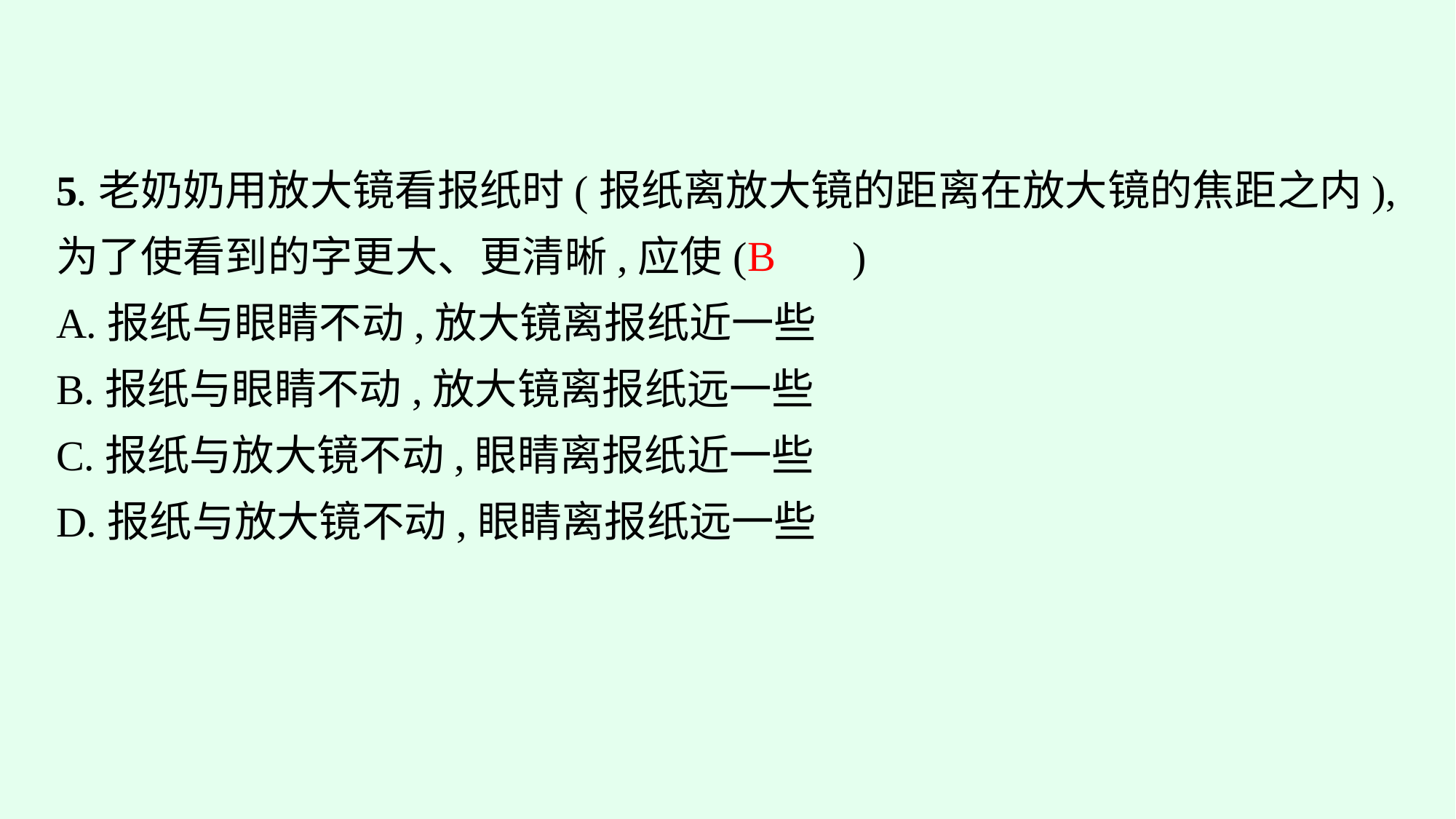

5.老奶奶用放大镜看报纸时(报纸离放大镜的距离在放大镜的焦距之内),为了使看到的字更大、更清晰,应使(　　)
A.报纸与眼睛不动,放大镜离报纸近一些
B.报纸与眼睛不动,放大镜离报纸远一些
C.报纸与放大镜不动,眼睛离报纸近一些
D.报纸与放大镜不动,眼睛离报纸远一些
B